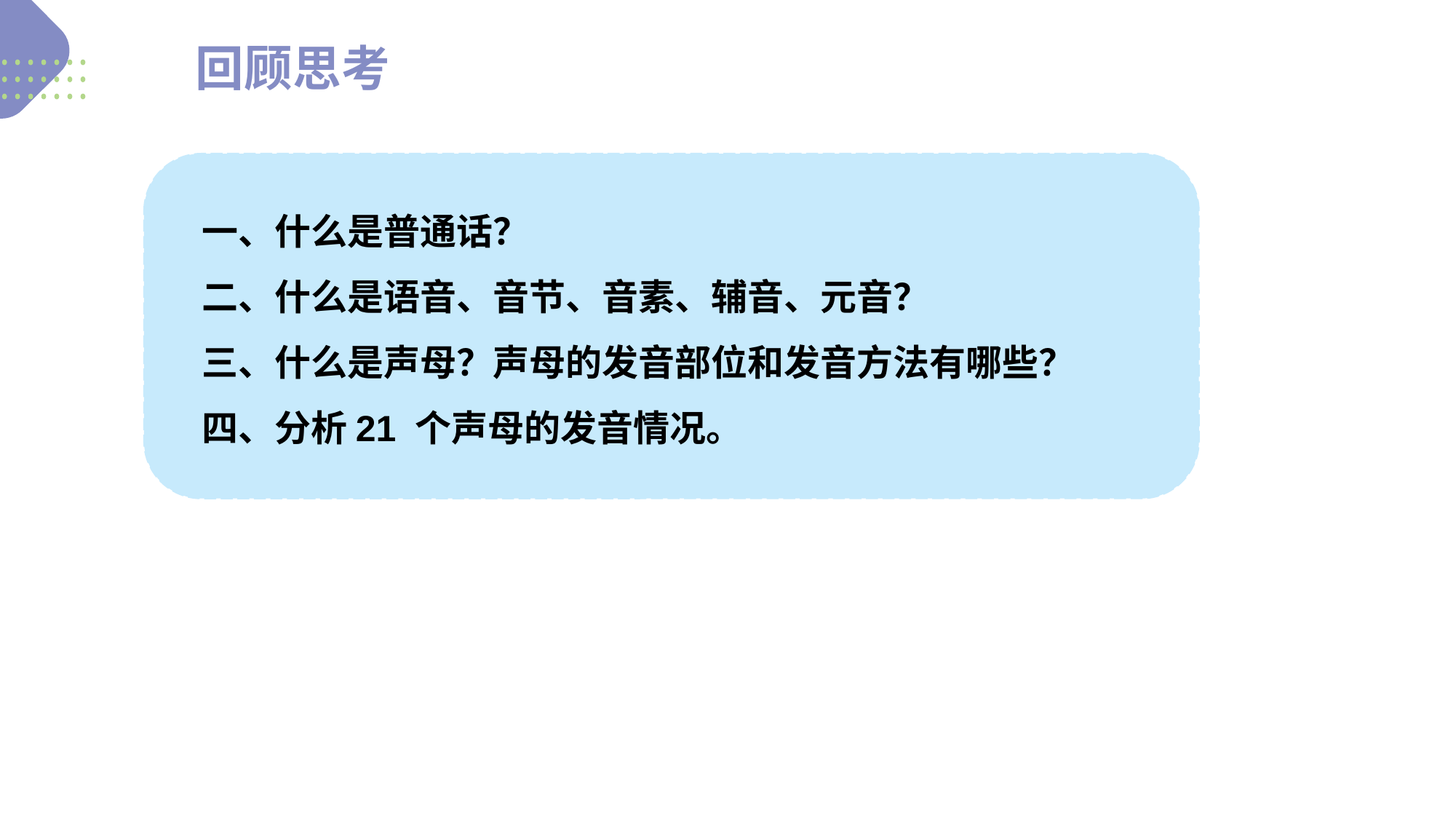

回顾思考

一、什么是普通话？
二、什么是语音、音节、音素、辅音、元音？
三、什么是声母？声母的发音部位和发音方法有哪些？
四、分析21 个声母的发音情况。